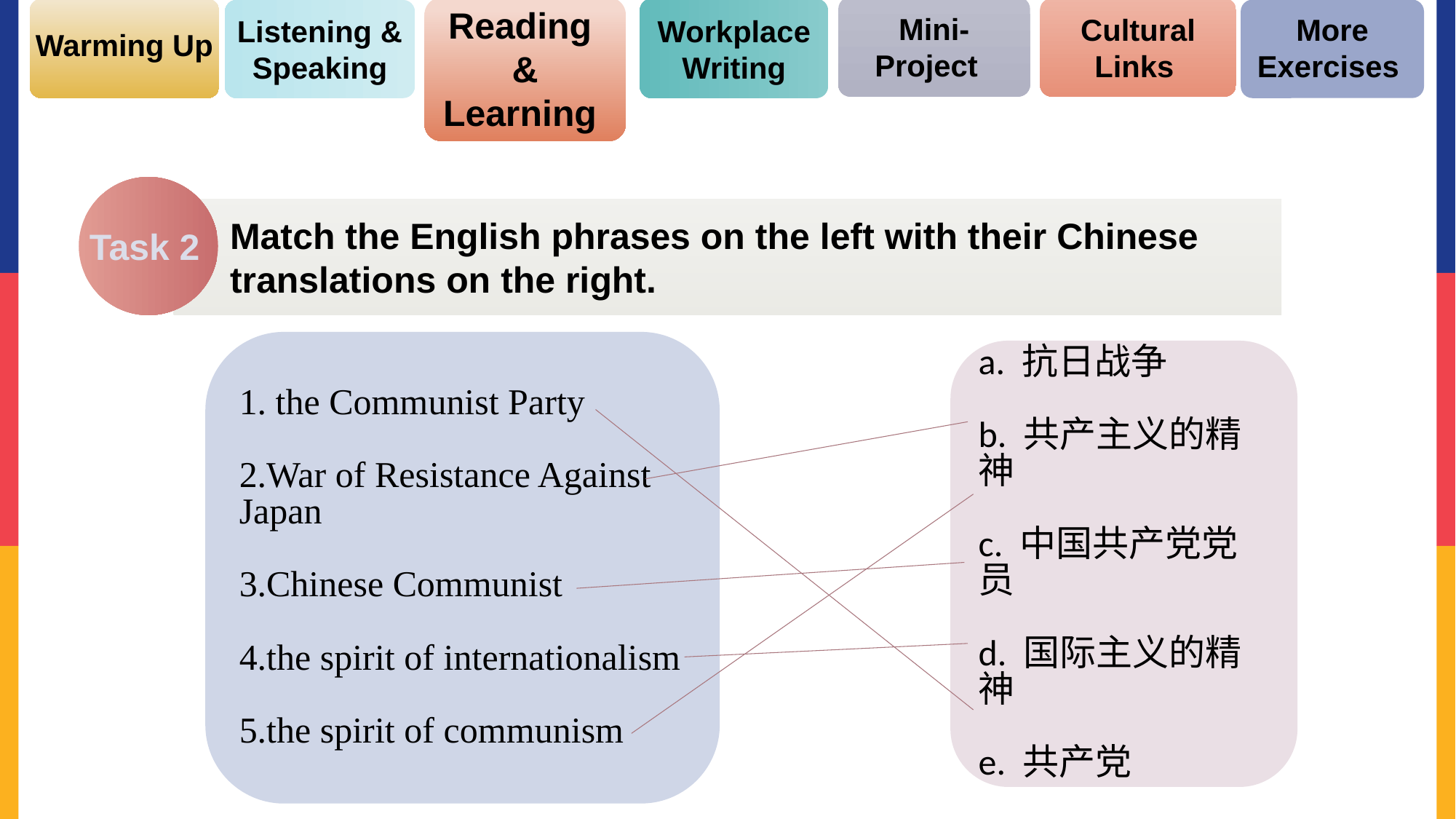

Reading
& Learning

Mini-Project
Cultural Links
More Exercises
Workplace Writing
Listening & Speaking
Warming Up

Match the English phrases on the left with their Chinese translations on the right.
Task 2
1. the Communist Party

2.War of Resistance Against Japan

3.Chinese Communist

4.the spirit of internationalism

5.the spirit of communism
a. 抗日战争

b. 共产主义的精神

c. 中国共产党党员

d. 国际主义的精神

e. 共产党